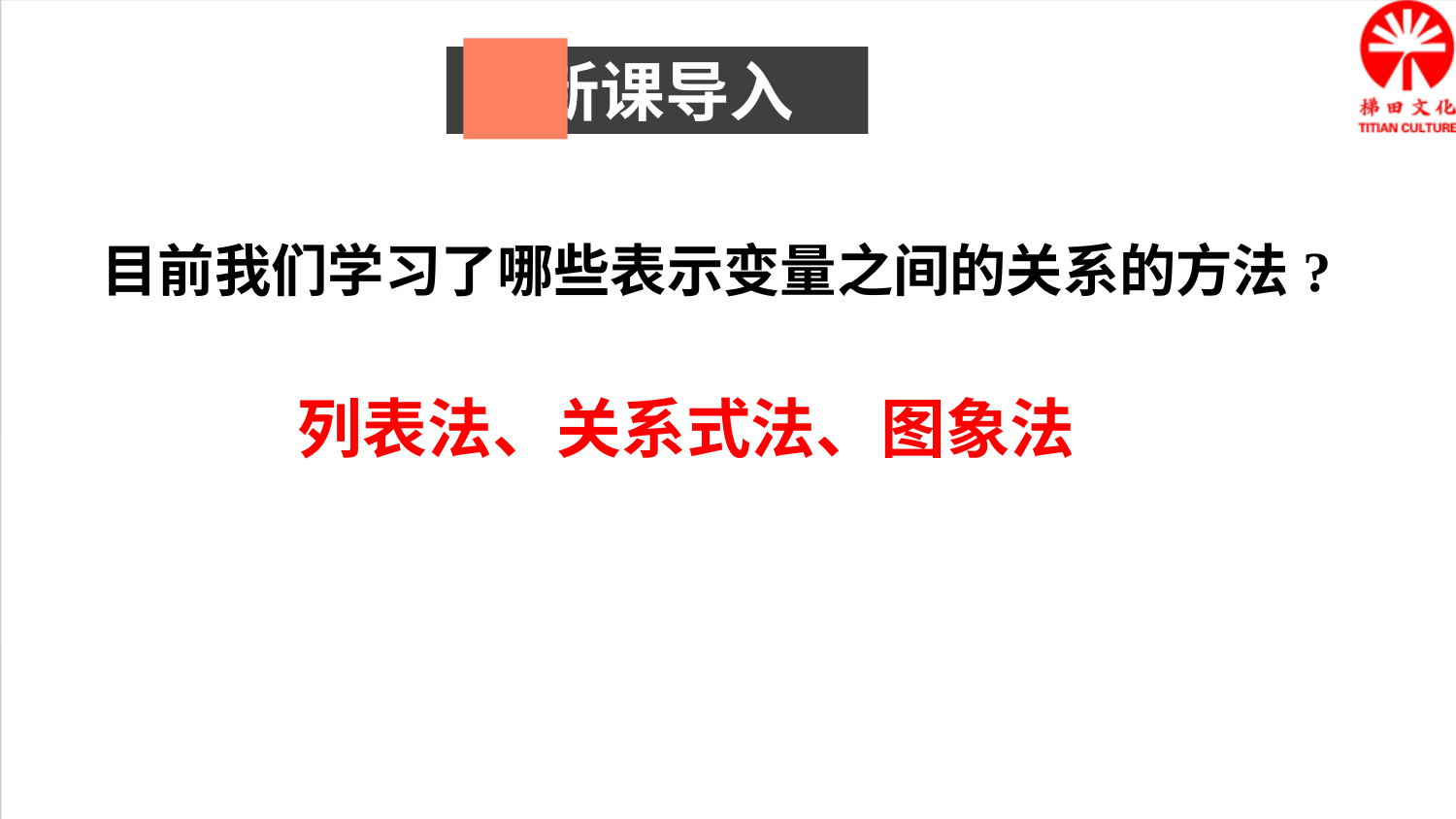

新课导入
目前我们学习了哪些表示变量之间的关系的方法?
列表法、关系式法、图象法